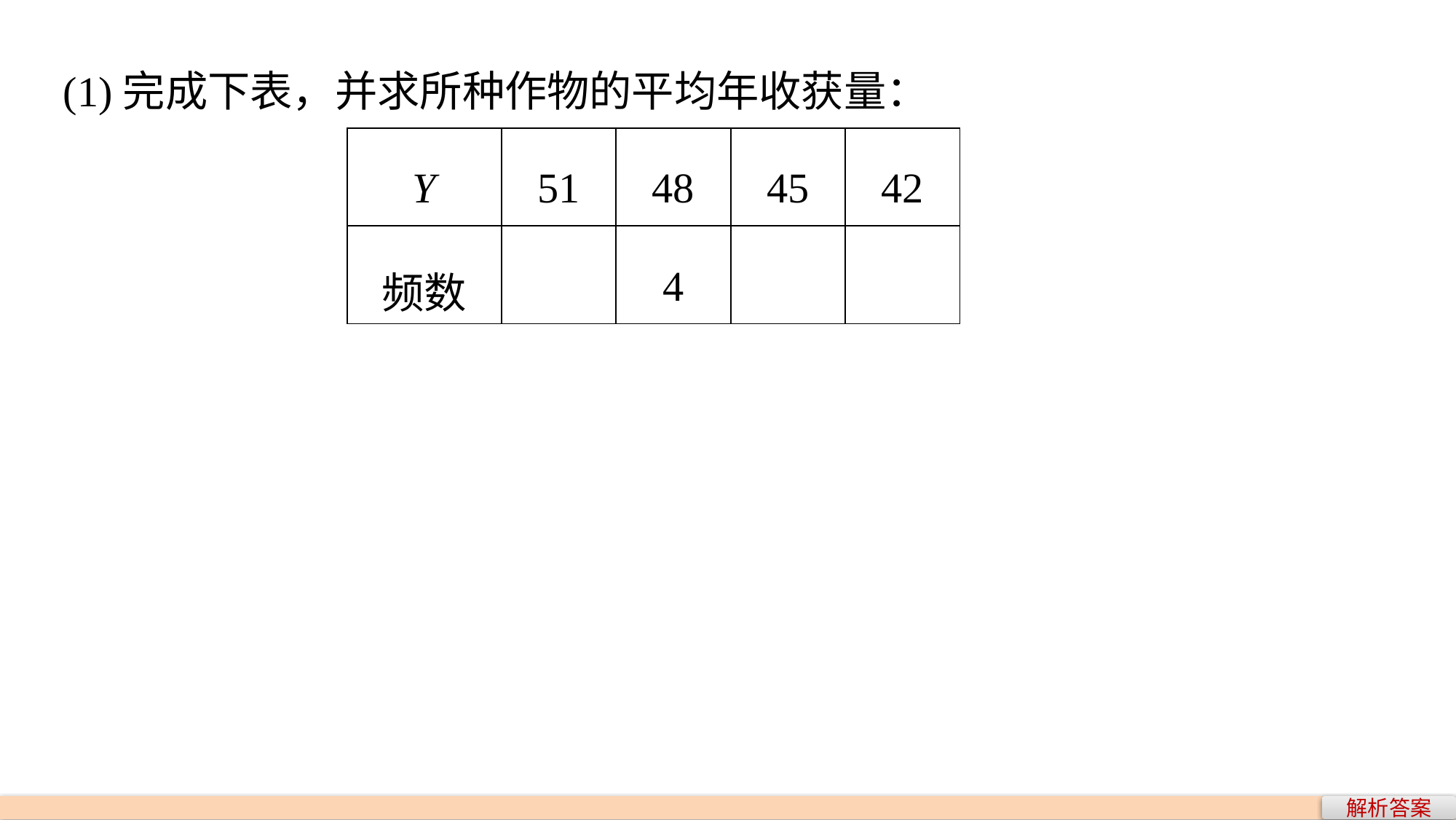

(1)完成下表，并求所种作物的平均年收获量：
| Y | 51 | 48 | 45 | 42 |
| --- | --- | --- | --- | --- |
| 频数 |  | 4 |  |  |
解析答案